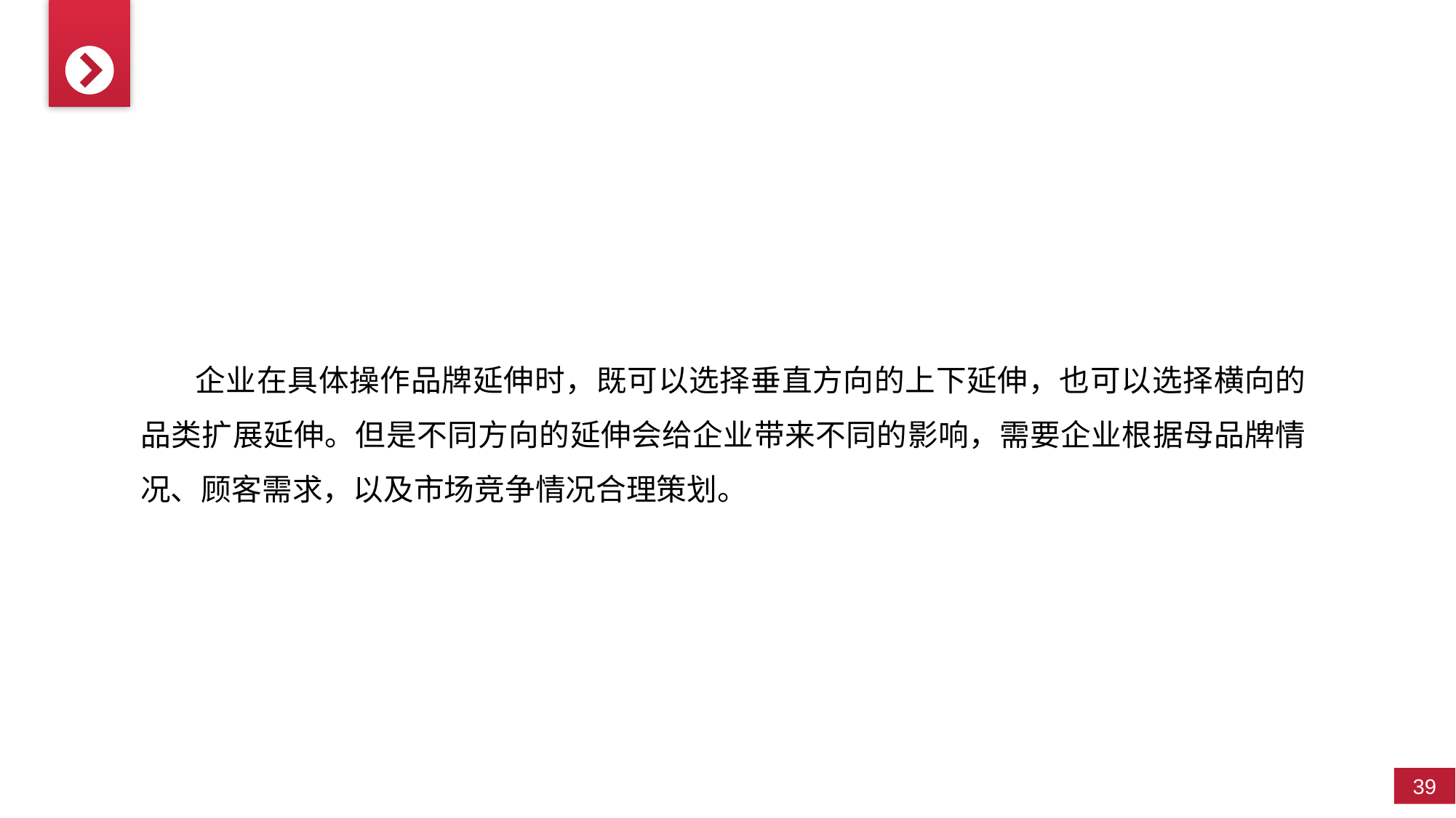

企业在具体操作品牌延伸时，既可以选择垂直方向的上下延伸，也可以选择横向的品类扩展延伸。但是不同方向的延伸会给企业带来不同的影响，需要企业根据母品牌情况、顾客需求，以及市场竞争情况合理策划。